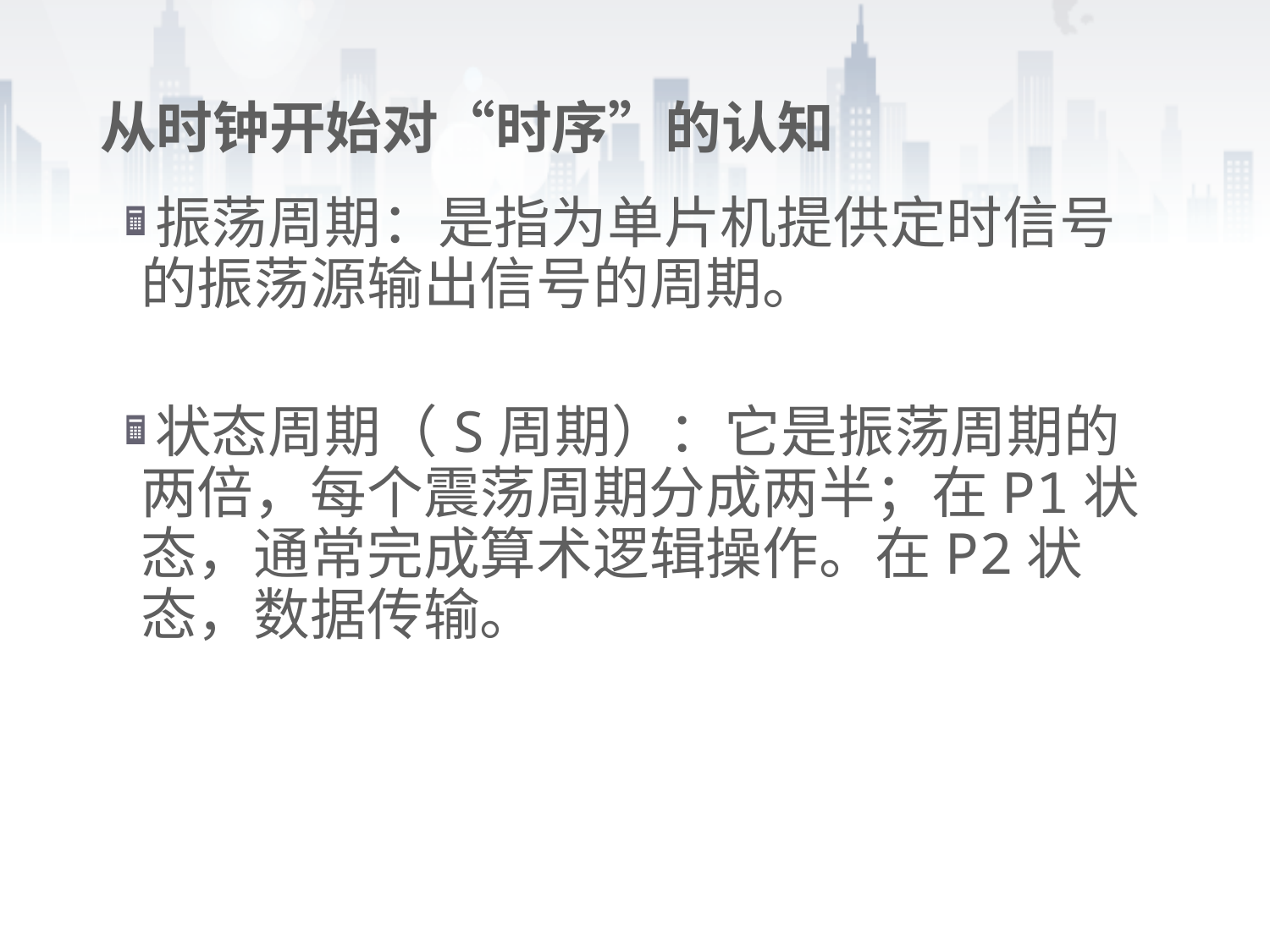

# 从时钟开始对“时序”的认知
振荡周期：是指为单片机提供定时信号的振荡源输出信号的周期。

状态周期（S周期）：它是振荡周期的两倍，每个震荡周期分成两半；在P1状态，通常完成算术逻辑操作。在P2状态，数据传输。